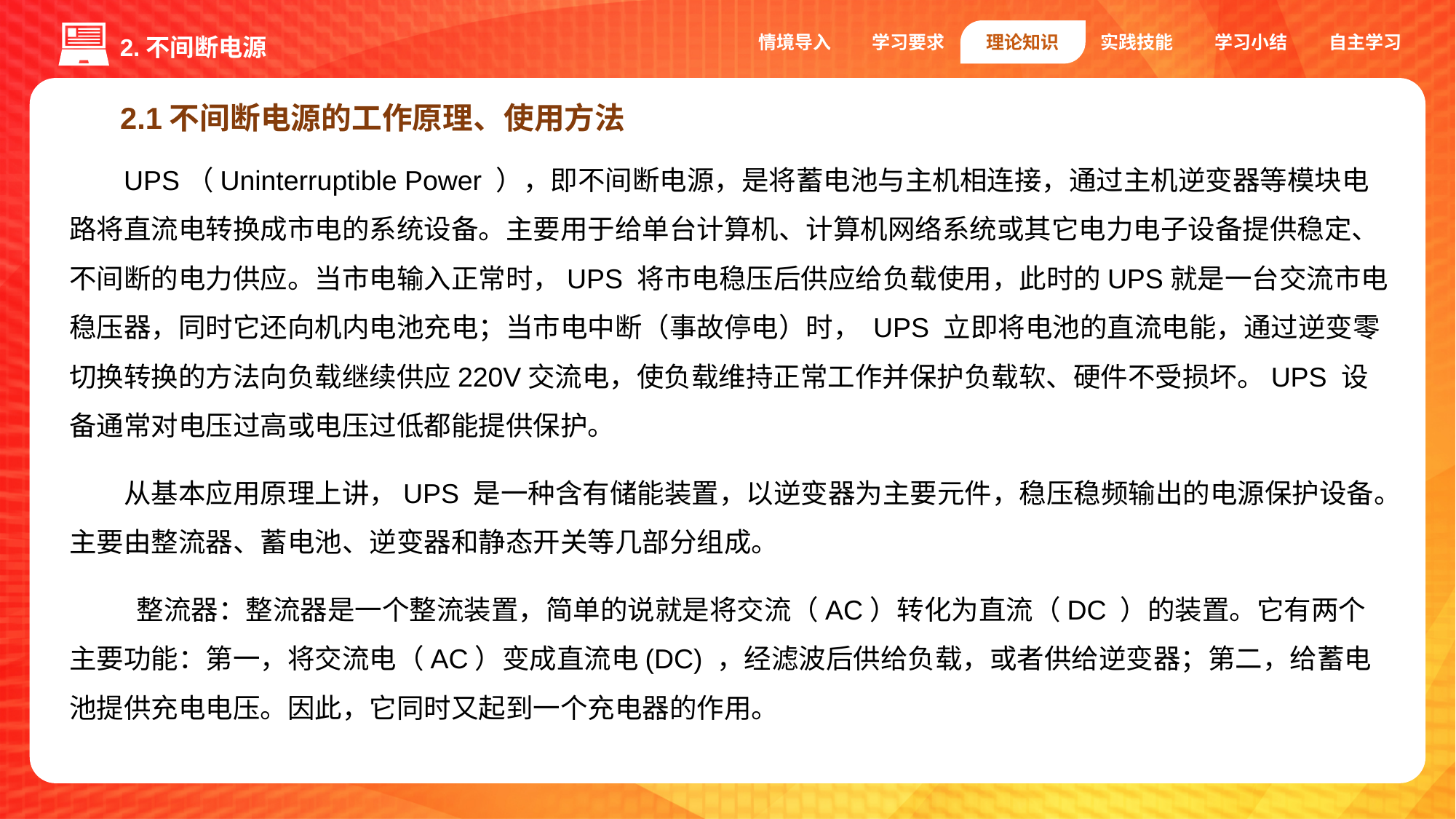

情境导入
学习要求
理论知识
实践技能
学习小结
自主学习

2.不间断电源
2.1不间断电源的工作原理、使用方法
UPS（Uninterruptible Power ），即不间断电源，是将蓄电池与主机相连接，通过主机逆变器等模块电路将直流电转换成市电的系统设备。主要用于给单台计算机、计算机网络系统或其它电力电子设备提供稳定、不间断的电力供应。当市电输入正常时，UPS 将市电稳压后供应给负载使用，此时的UPS就是一台交流市电稳压器，同时它还向机内电池充电；当市电中断（事故停电）时， UPS 立即将电池的直流电能，通过逆变零切换转换的方法向负载继续供应220V交流电，使负载维持正常工作并保护负载软、硬件不受损坏。UPS 设备通常对电压过高或电压过低都能提供保护。
从基本应用原理上讲，UPS 是一种含有储能装置，以逆变器为主要元件，稳压稳频输出的电源保护设备。主要由整流器、蓄电池、逆变器和静态开关等几部分组成。
 整流器：整流器是一个整流装置，简单的说就是将交流（AC）转化为直流（DC ）的装置。它有两个主要功能：第一，将交流电（AC）变成直流电(DC) ，经滤波后供给负载，或者供给逆变器；第二，给蓄电池提供充电电压。因此，它同时又起到一个充电器的作用。
变频器的故类型